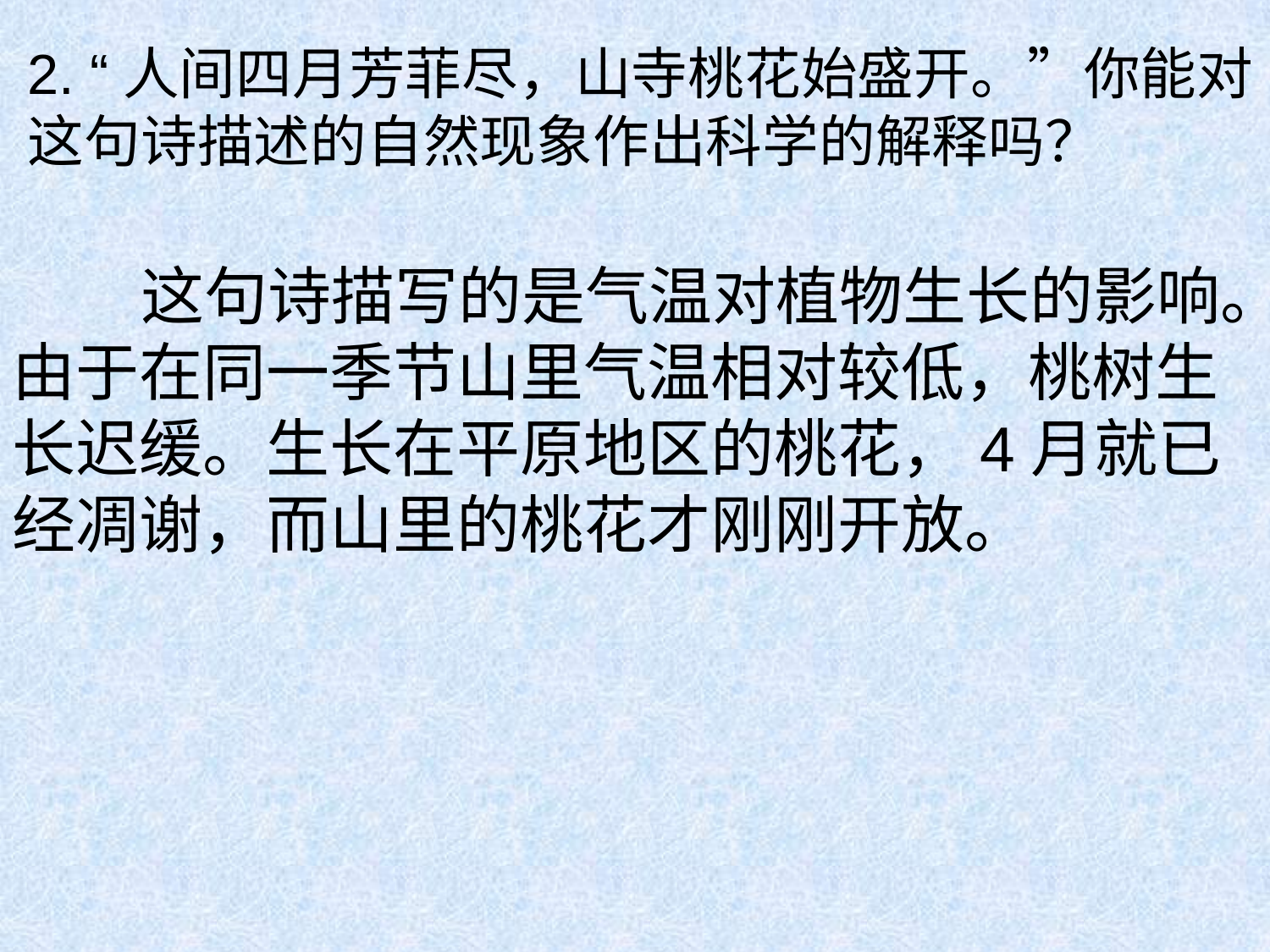

2. “人间四月芳菲尽，山寺桃花始盛开。”你能对这句诗描述的自然现象作出科学的解释吗？
        这句诗描写的是气温对植物生长的影响。由于在同一季节山里气温相对较低，桃树生长迟缓。生长在平原地区的桃花，4月就已经凋谢，而山里的桃花才刚刚开放。